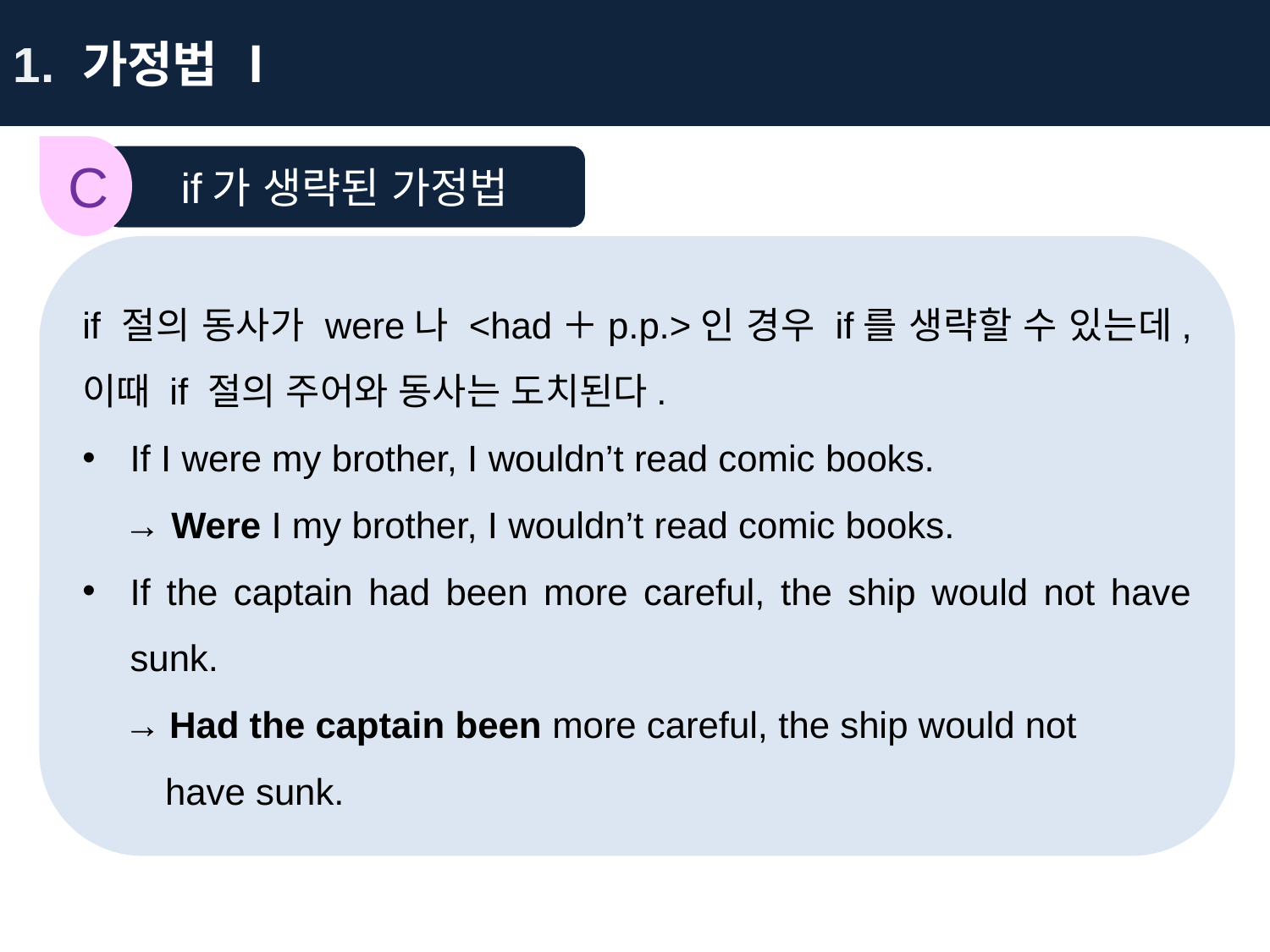

1. 가정법 Ⅰ

C
if가 생략된 가정법
if 절의 동사가 were나 <had＋p.p.>인 경우 if를 생략할 수 있는데, 이때 if 절의 주어와 동사는 도치된다.
If I were my brother, I wouldn’t read comic books.
    → Were I my brother, I wouldn’t read comic books.
If the captain had been more careful, the ship would not have sunk.
    → Had the captain been more careful, the ship would not
        have sunk.